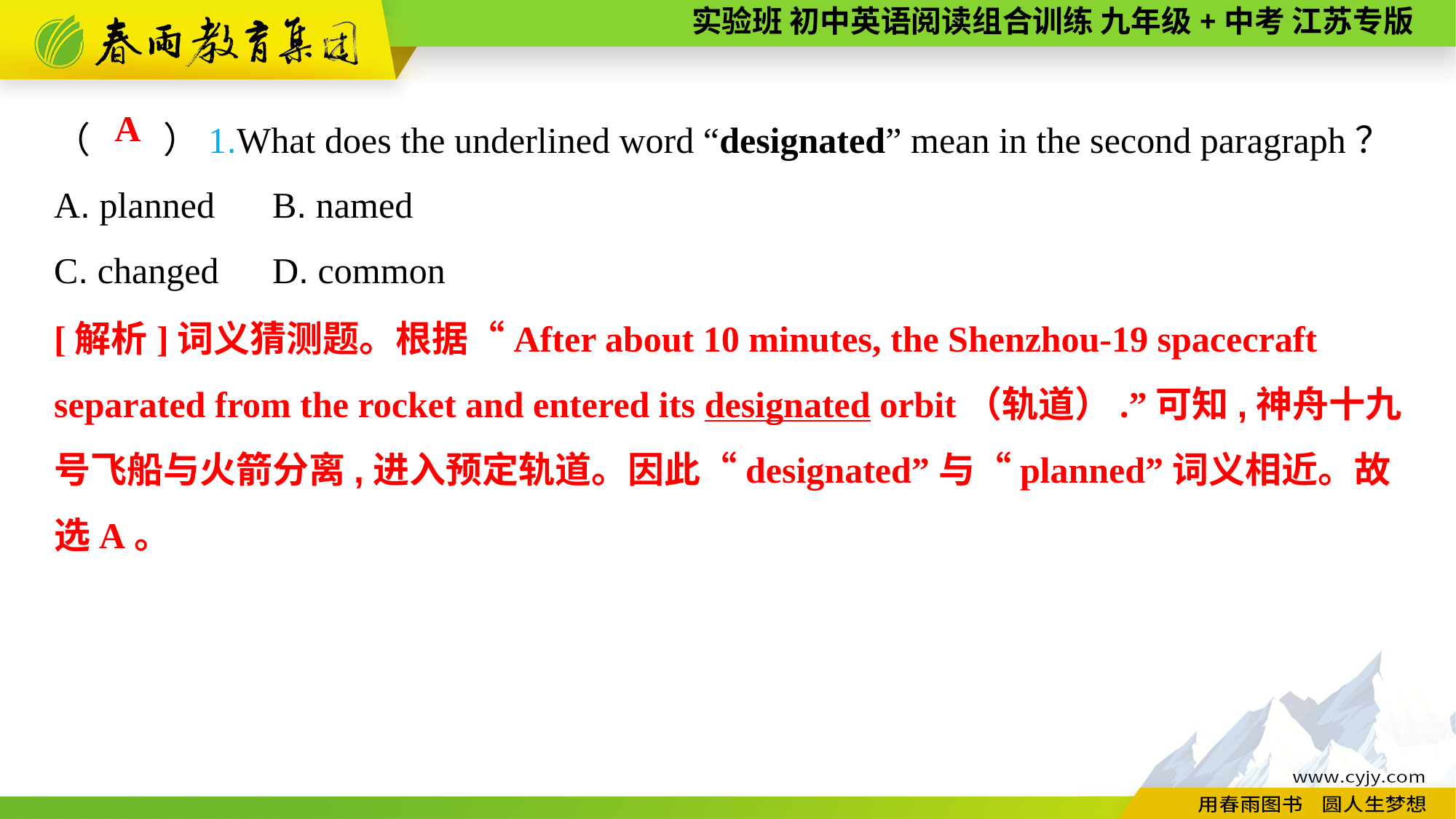

（　　）1.What does the underlined word “designated” mean in the second paragraph？
A. planned	B. named
C. changed	D. common
A
[解析]词义猜测题。根据“After about 10 minutes, the Shenzhou-19 spacecraft separated from the rocket and entered its designated orbit（轨道）.”可知,神舟十九号飞船与火箭分离,进入预定轨道。因此“designated”与“planned”词义相近。故
选A。